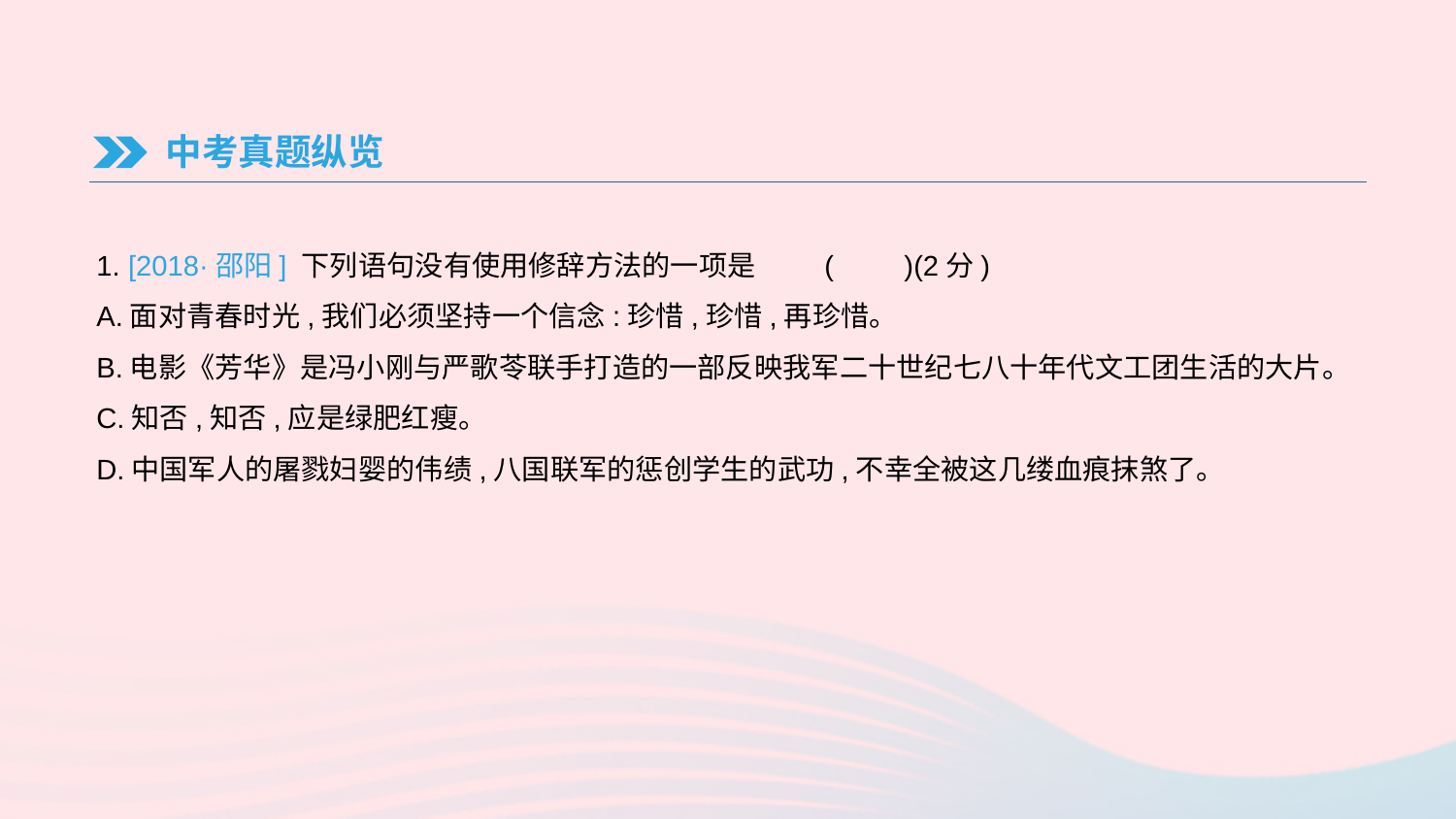

中考真题纵览

1. [2018·邵阳] 下列语句没有使用修辞方法的一项是	(　　)(2分)
A.面对青春时光,我们必须坚持一个信念:珍惜,珍惜,再珍惜。
B.电影《芳华》是冯小刚与严歌苓联手打造的一部反映我军二十世纪七八十年代文工团生活的大片。
C.知否,知否,应是绿肥红瘦。
D.中国军人的屠戮妇婴的伟绩,八国联军的惩创学生的武功,不幸全被这几缕血痕抹煞了。